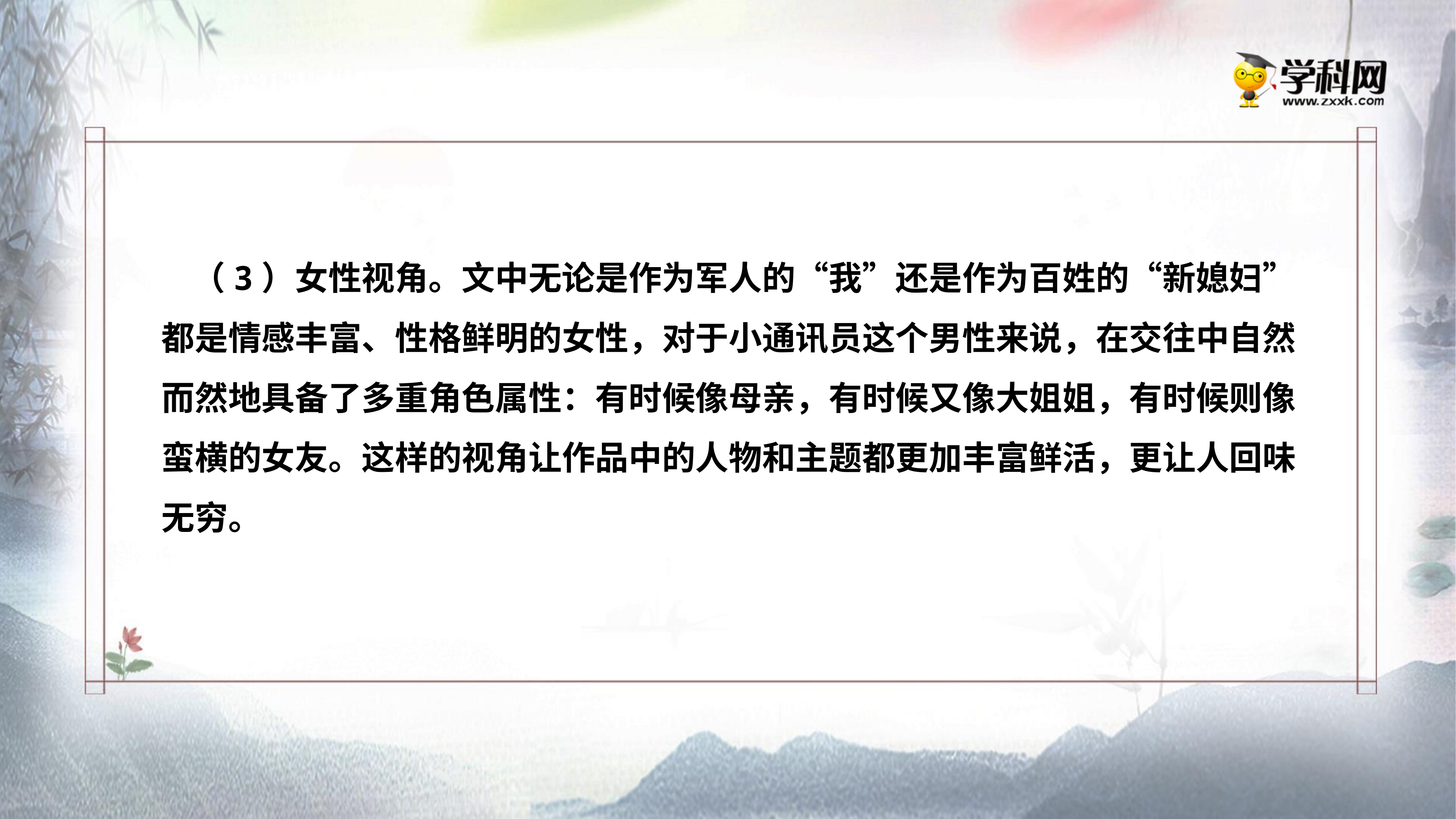

（3）女性视角。文中无论是作为军人的“我”还是作为百姓的“新媳妇”都是情感丰富、性格鲜明的女性，对于小通讯员这个男性来说，在交往中自然而然地具备了多重角色属性：有时候像母亲，有时候又像大姐姐，有时候则像蛮横的女友。这样的视角让作品中的人物和主题都更加丰富鲜活，更让人回味无穷。
学科网原创